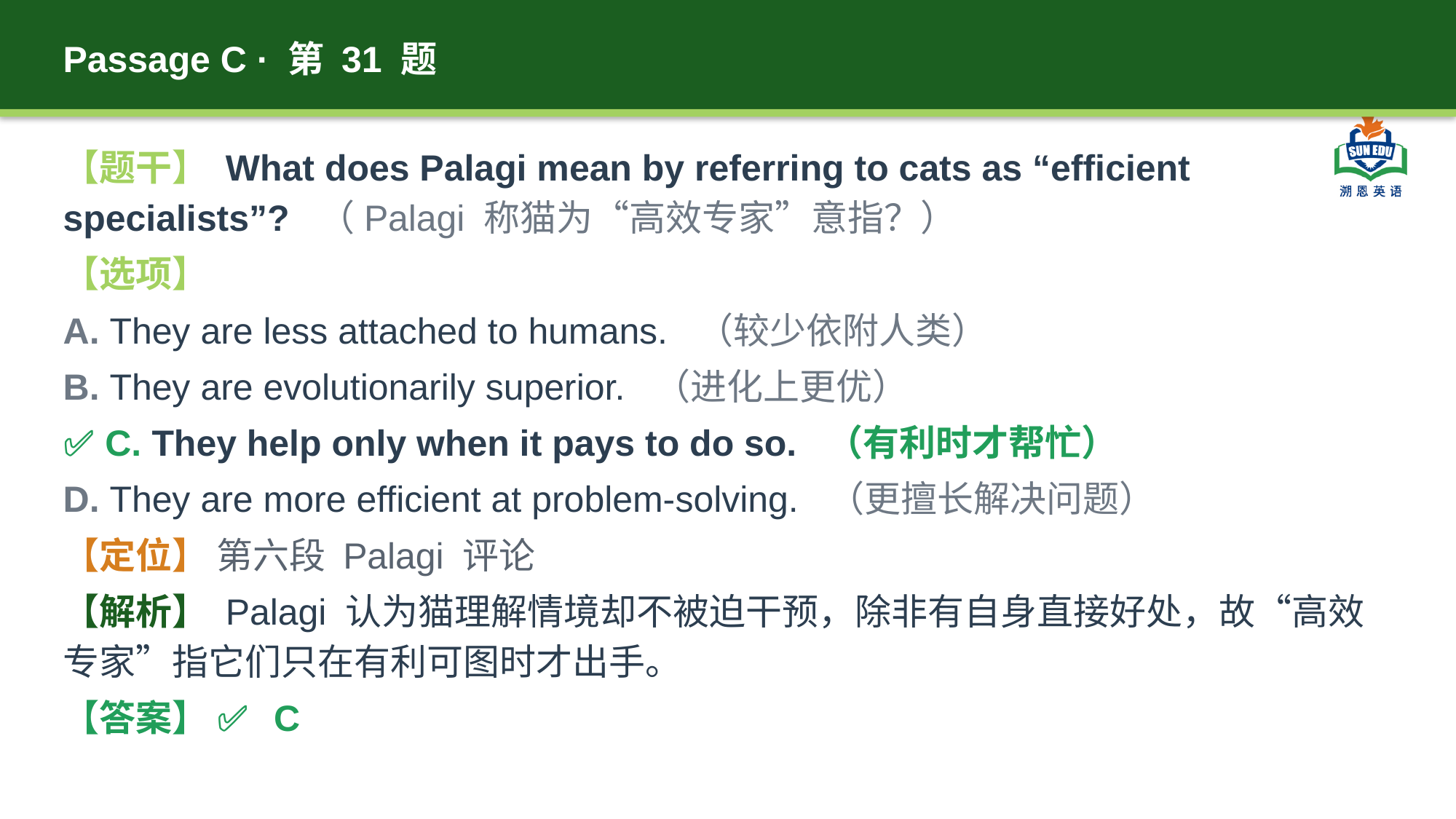

Passage C · 第 31 题

【题干】 What does Palagi mean by referring to cats as “efficient specialists”?  （Palagi 称猫为“高效专家”意指？）
【选项】
A. They are less attached to humans.  （较少依附人类）
B. They are evolutionarily superior.  （进化上更优）
✅ C. They help only when it pays to do so.  （有利时才帮忙）
D. They are more efficient at problem-solving.  （更擅长解决问题）
【定位】 第六段 Palagi 评论
【解析】 Palagi 认为猫理解情境却不被迫干预，除非有自身直接好处，故“高效专家”指它们只在有利可图时才出手。
【答案】 ✅  C